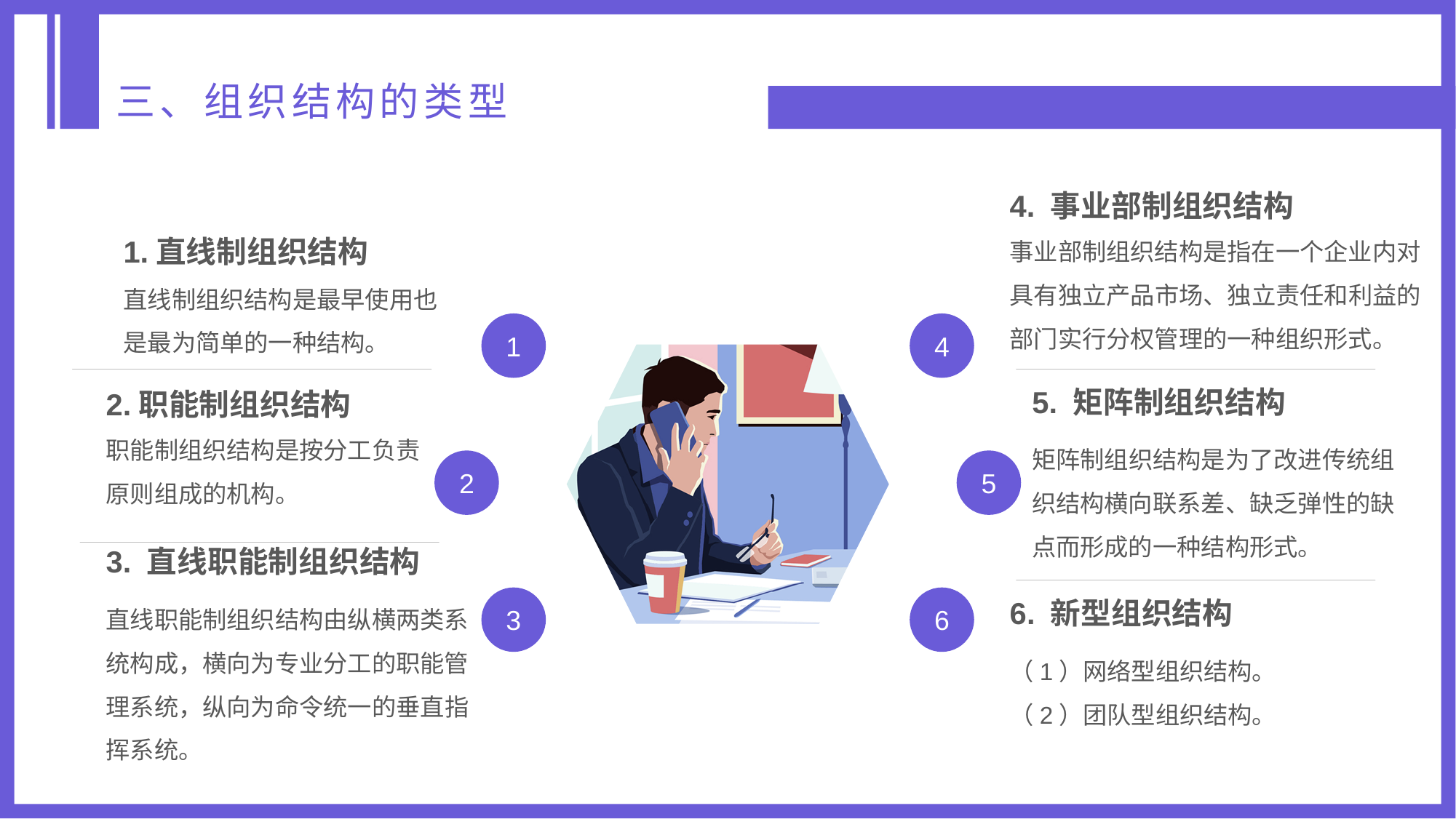

三、组织结构的类型
4. 事业部制组织结构
事业部制组织结构是指在一个企业内对具有独立产品市场、独立责任和利益的
部门实行分权管理的一种组织形式。
1.直线制组织结构
直线制组织结构是最早使用也是最为简单的一种结构。
1
4
2
5
3
6

2.职能制组织结构
职能制组织结构是按分工负责原则组成的机构。
5. 矩阵制组织结构
矩阵制组织结构是为了改进传统组织结构横向联系差、缺乏弹性的缺点而形成的一种结构形式。
3. 直线职能制组织结构
直线职能制组织结构由纵横两类系统构成，横向为专业分工的职能管理系统，纵向为命令统一的垂直指挥系统。
6. 新型组织结构
（1）网络型组织结构。
（2）团队型组织结构。